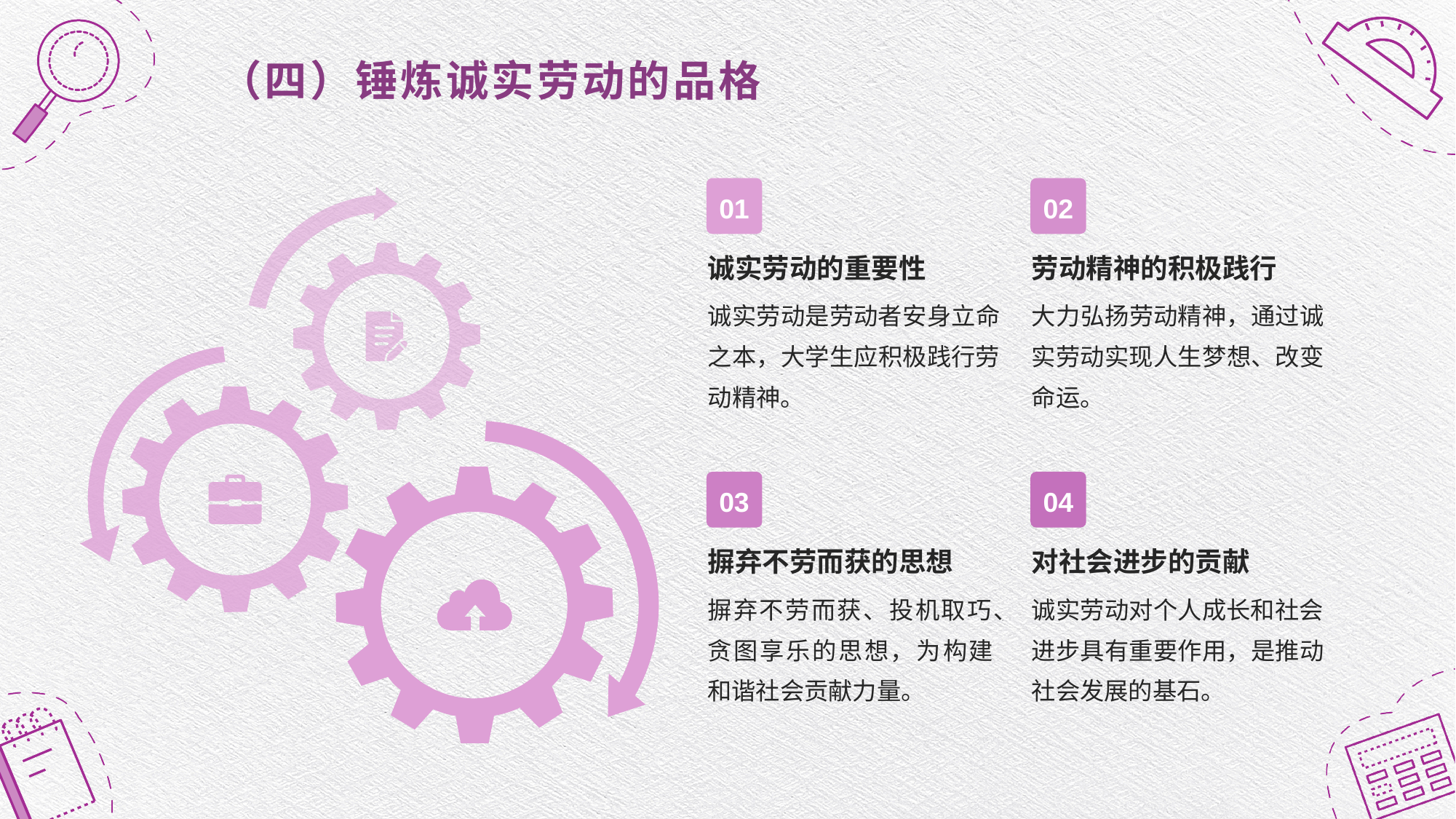

# （四）锤炼诚实劳动的品格

01
02

诚实劳动的重要性
劳动精神的积极践行
诚实劳动是劳动者安身立命之本，大学生应积极践行劳动精神。
大力弘扬劳动精神，通过诚实劳动实现人生梦想、改变命运。

03
04

摒弃不劳而获的思想
对社会进步的贡献

诚实劳动对个人成长和社会进步具有重要作用，是推动社会发展的基石。
摒弃不劳而获、投机取巧、贪图享乐的思想，为构建和谐社会贡献力量。